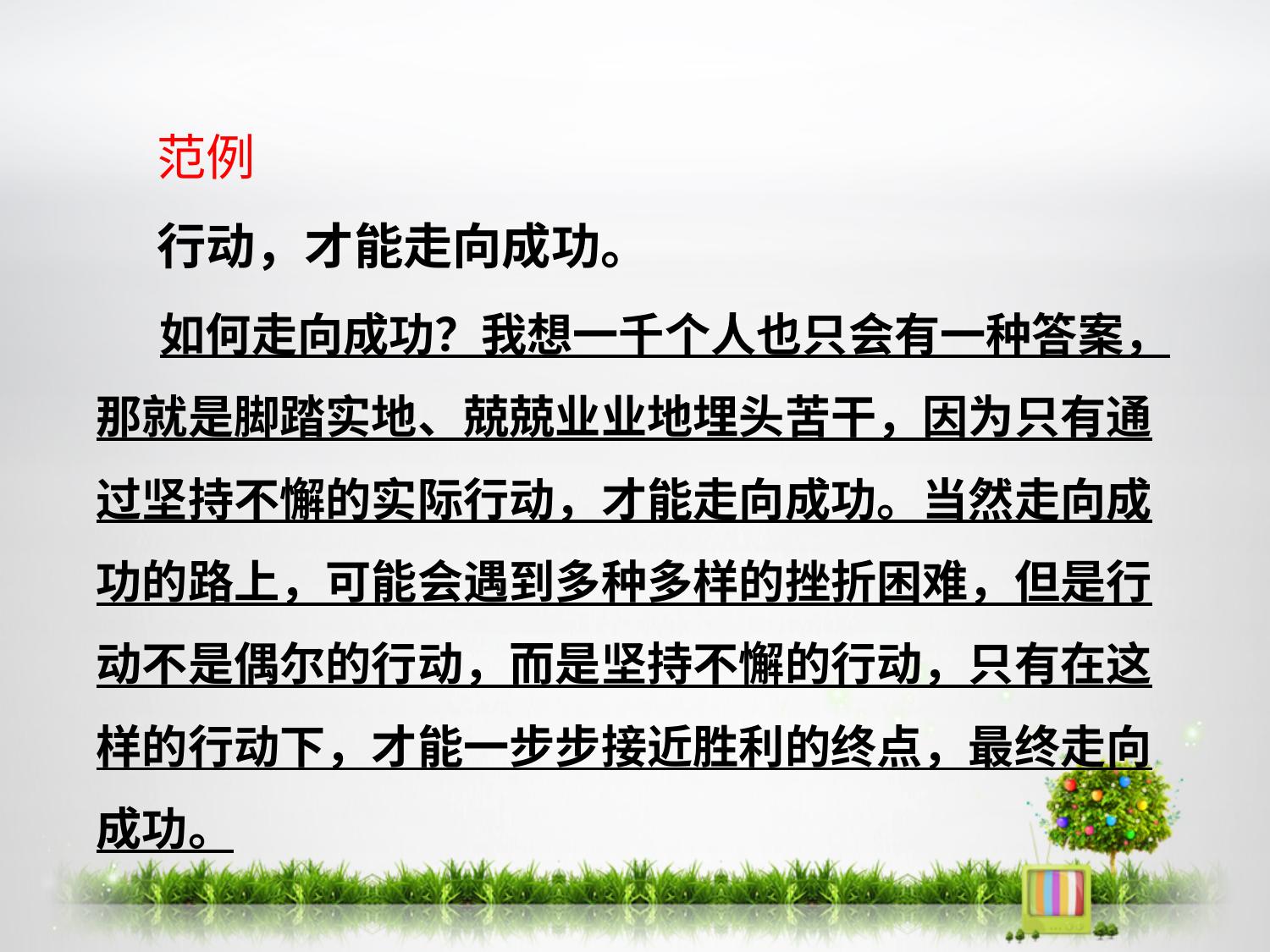

范例
行动，才能走向成功。
如何走向成功？我想一千个人也只会有一种答案，那就是脚踏实地、兢兢业业地埋头苦干，因为只有通过坚持不懈的实际行动，才能走向成功。当然走向成功的路上，可能会遇到多种多样的挫折困难，但是行动不是偶尔的行动，而是坚持不懈的行动，只有在这样的行动下，才能一步步接近胜利的终点，最终走向成功。